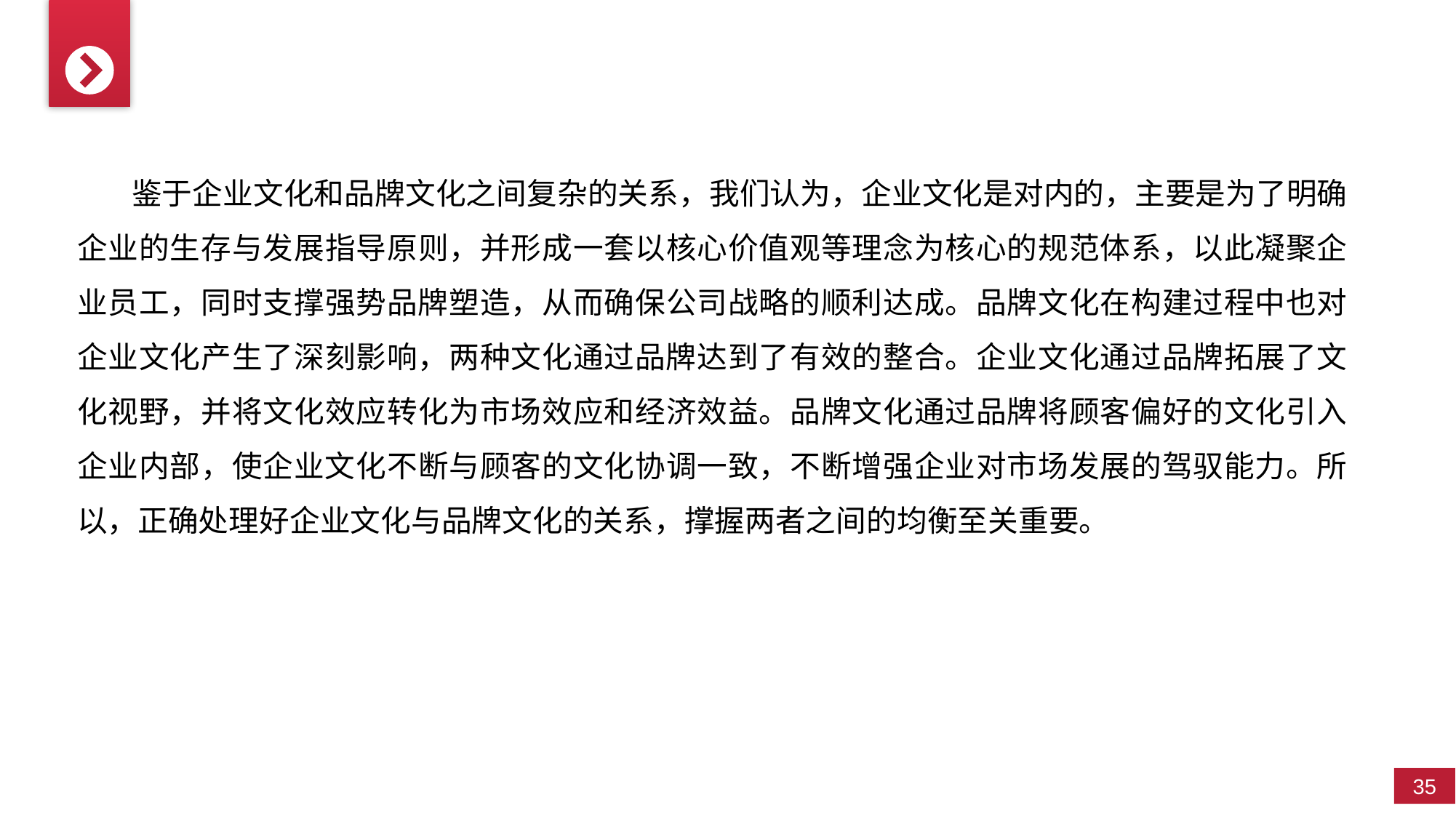

鉴于企业文化和品牌文化之间复杂的关系，我们认为，企业文化是对内的，主要是为了明确企业的生存与发展指导原则，并形成一套以核心价值观等理念为核心的规范体系，以此凝聚企业员工，同时支撑强势品牌塑造，从而确保公司战略的顺利达成。品牌文化在构建过程中也对企业文化产生了深刻影响，两种文化通过品牌达到了有效的整合。企业文化通过品牌拓展了文化视野，并将文化效应转化为市场效应和经济效益。品牌文化通过品牌将顾客偏好的文化引入企业内部，使企业文化不断与顾客的文化协调一致，不断增强企业对市场发展的驾驭能力。所以，正确处理好企业文化与品牌文化的关系，撑握两者之间的均衡至关重要。